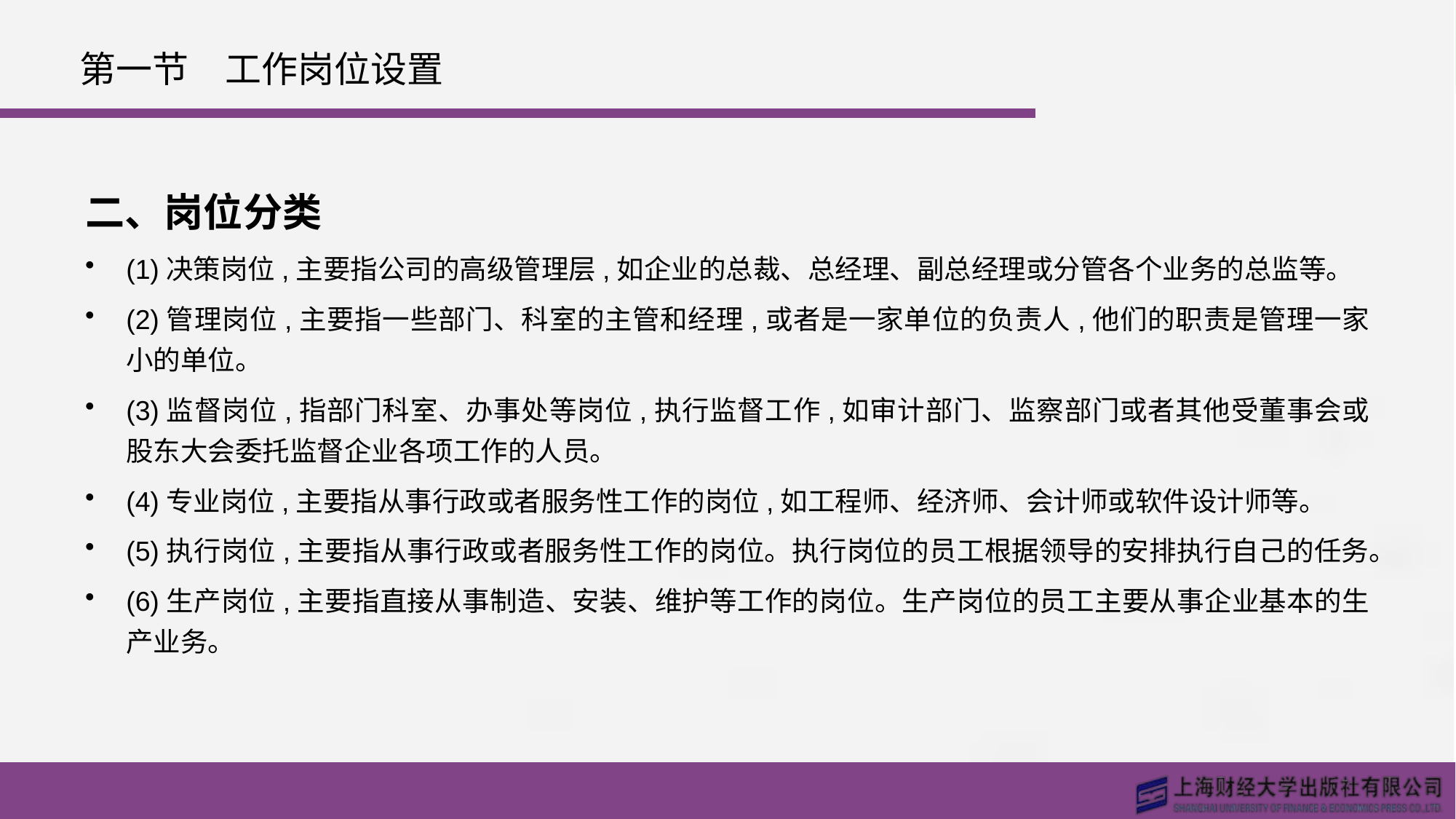

# 第一节　工作岗位设置
二、岗位分类
(1)决策岗位,主要指公司的高级管理层,如企业的总裁、总经理、副总经理或分管各个业务的总监等。
(2)管理岗位,主要指一些部门、科室的主管和经理,或者是一家单位的负责人,他们的职责是管理一家小的单位。
(3)监督岗位,指部门科室、办事处等岗位,执行监督工作,如审计部门、监察部门或者其他受董事会或股东大会委托监督企业各项工作的人员。
(4)专业岗位,主要指从事行政或者服务性工作的岗位,如工程师、经济师、会计师或软件设计师等。
(5)执行岗位,主要指从事行政或者服务性工作的岗位。执行岗位的员工根据领导的安排执行自己的任务。
(6)生产岗位,主要指直接从事制造、安装、维护等工作的岗位。生产岗位的员工主要从事企业基本的生产业务。